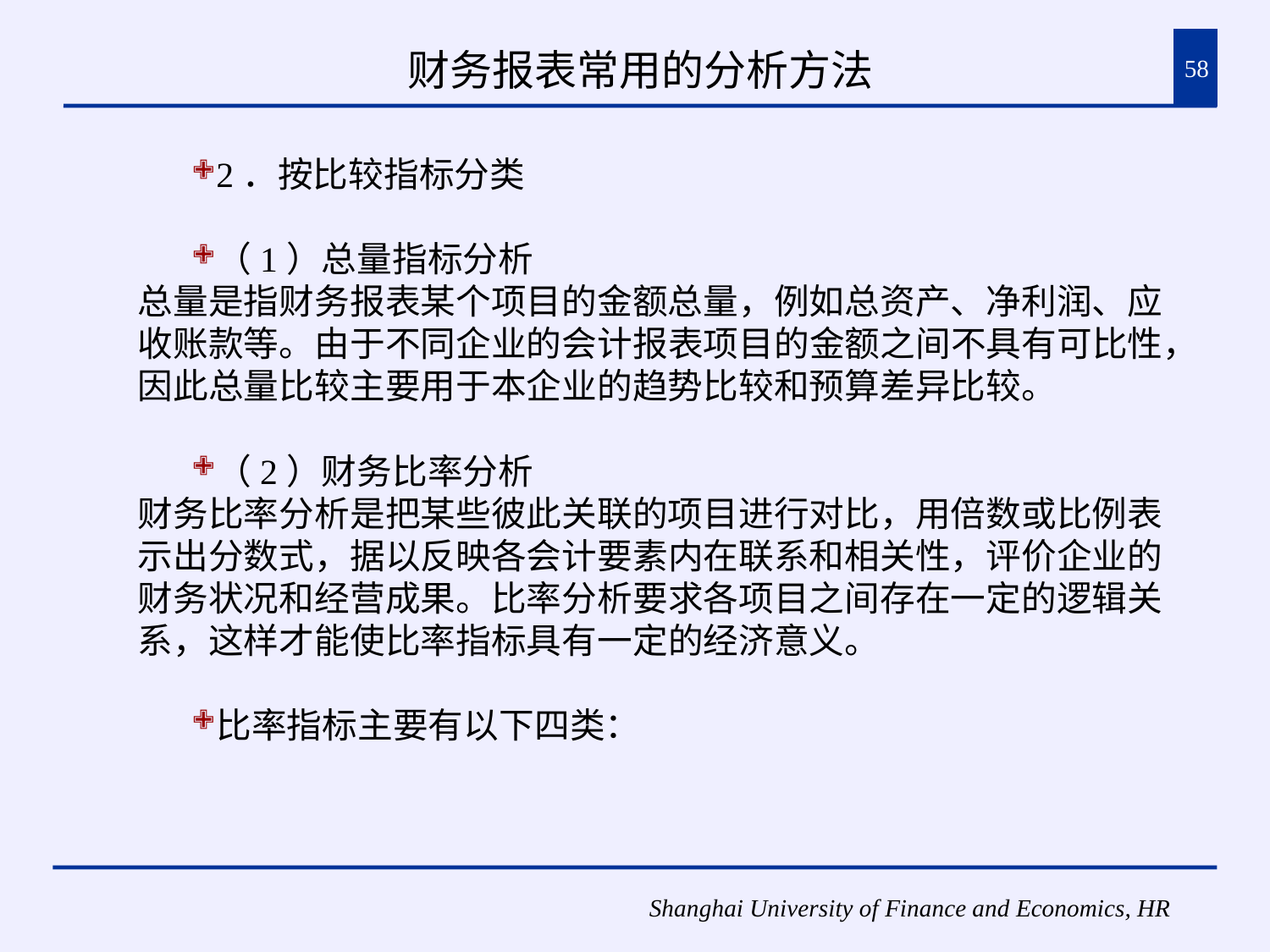

# 财务报表常用的分析方法
58
2．按比较指标分类

（1）总量指标分析
总量是指财务报表某个项目的金额总量，例如总资产、净利润、应收账款等。由于不同企业的会计报表项目的金额之间不具有可比性，因此总量比较主要用于本企业的趋势比较和预算差异比较。

（2）财务比率分析
财务比率分析是把某些彼此关联的项目进行对比，用倍数或比例表示出分数式，据以反映各会计要素内在联系和相关性，评价企业的财务状况和经营成果。比率分析要求各项目之间存在一定的逻辑关系，这样才能使比率指标具有一定的经济意义。

比率指标主要有以下四类：